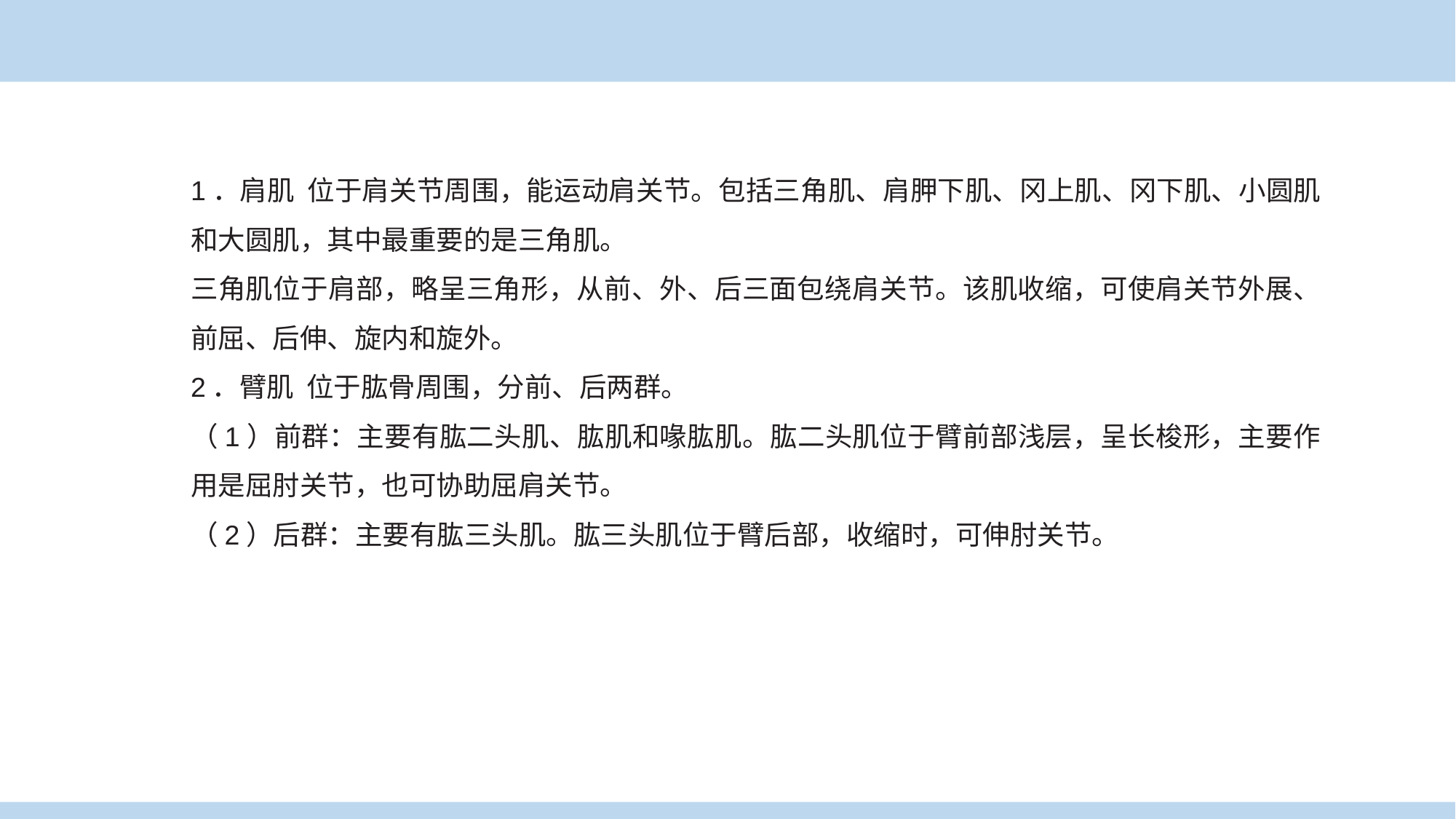

1．肩肌  位于肩关节周围，能运动肩关节。包括三角肌、肩胛下肌、冈上肌、冈下肌、小圆肌和大圆肌，其中最重要的是三角肌。
三角肌位于肩部，略呈三角形，从前、外、后三面包绕肩关节。该肌收缩，可使肩关节外展、前屈、后伸、旋内和旋外。
2．臂肌  位于肱骨周围，分前、后两群。
（1）前群：主要有肱二头肌、肱肌和喙肱肌。肱二头肌位于臂前部浅层，呈长梭形，主要作用是屈肘关节，也可协助屈肩关节。
（2）后群：主要有肱三头肌。肱三头肌位于臂后部，收缩时，可伸肘关节。